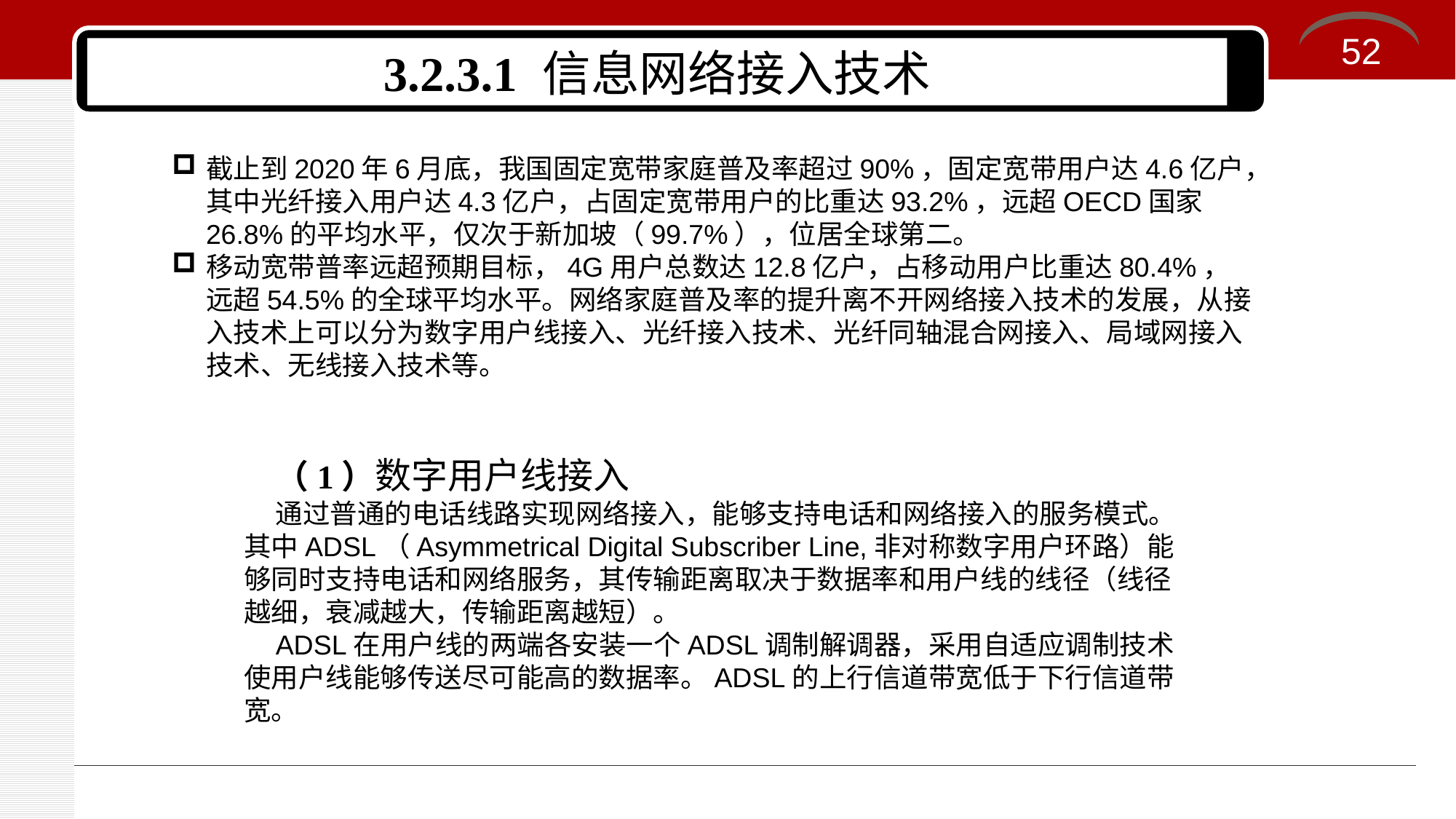

52
# 3.2.3.1 信息网络接入技术
截止到2020年6月底，我国固定宽带家庭普及率超过90%，固定宽带用户达4.6亿户，其中光纤接入用户达4.3亿户，占固定宽带用户的比重达93.2%，远超OECD国家26.8%的平均水平，仅次于新加坡（99.7%），位居全球第二。
移动宽带普率远超预期目标，4G用户总数达12.8亿户，占移动用户比重达80.4%，远超54.5%的全球平均水平。网络家庭普及率的提升离不开网络接入技术的发展，从接入技术上可以分为数字用户线接入、光纤接入技术、光纤同轴混合网接入、局域网接入技术、无线接入技术等。
（1）数字用户线接入
通过普通的电话线路实现网络接入，能够支持电话和网络接入的服务模式。其中ADSL（Asymmetrical Digital Subscriber Line,非对称数字用户环路）能够同时支持电话和网络服务，其传输距离取决于数据率和用户线的线径（线径越细，衰减越大，传输距离越短）。
ADSL在用户线的两端各安装一个ADSL调制解调器，采用自适应调制技术使用户线能够传送尽可能高的数据率。ADSL的上行信道带宽低于下行信道带宽。